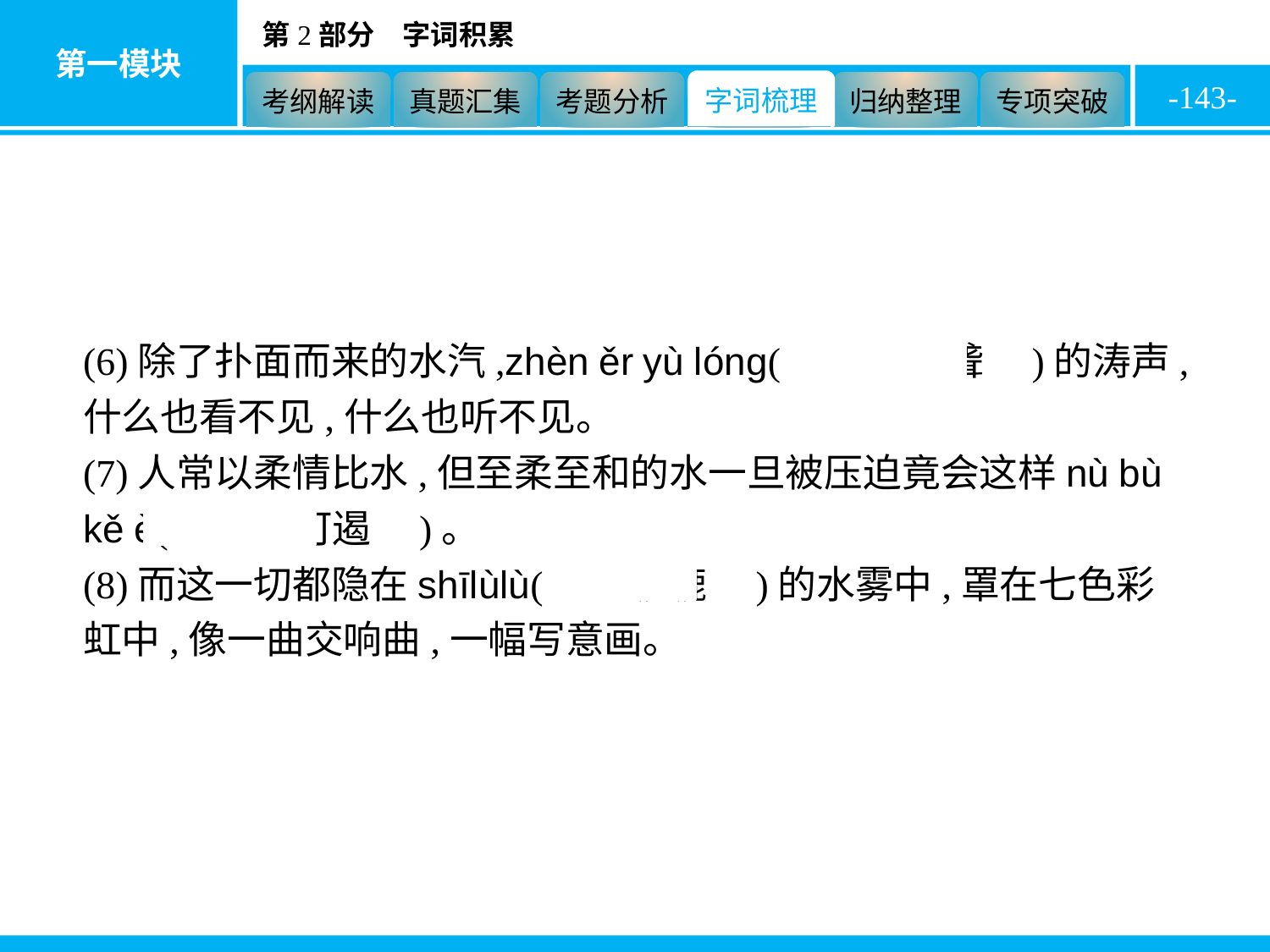

-143-
(6)除了扑面而来的水汽,zhèn ěr yù lóng(　震耳欲聋　)的涛声,什么也看不见,什么也听不见。
(7)人常以柔情比水,但至柔至和的水一旦被压迫竟会这样nù bù kě è(　怒不可遏　)。
(8)而这一切都隐在shīlùlù(　湿漉漉　)的水雾中,罩在七色彩虹中,像一曲交响曲,一幅写意画。